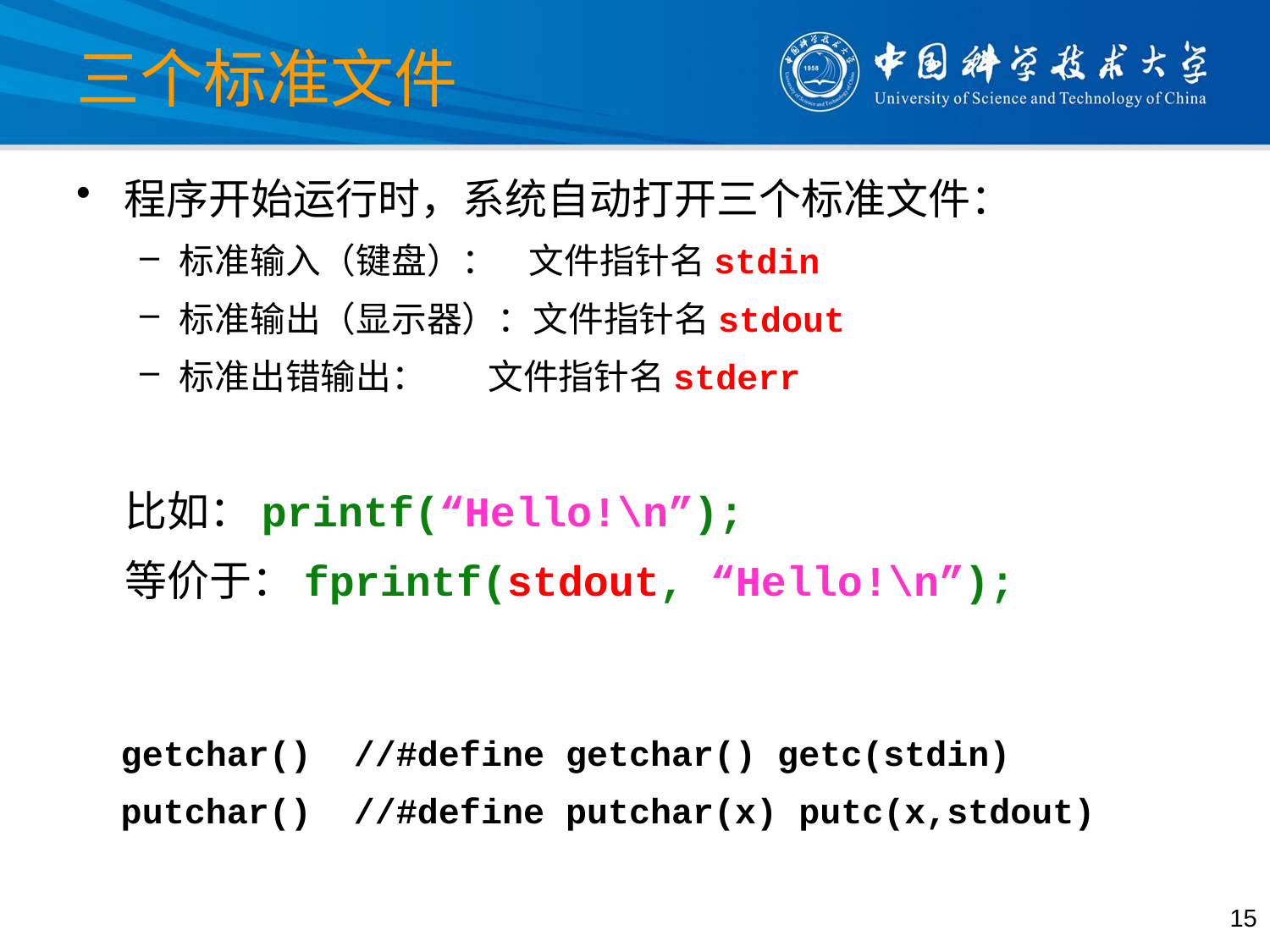

# 三个标准文件
程序开始运行时，系统自动打开三个标准文件：
标准输入（键盘）：    文件指针名stdin
标准输出（显示器）：文件指针名stdout
标准出错输出：	       文件指针名stderr

    比如：printf(“Hello!\n”);
    等价于：fprintf(stdout, “Hello!\n”);
getchar()  //#define getchar() getc(stdin)
putchar()  //#define putchar(x) putc(x,stdout)
15